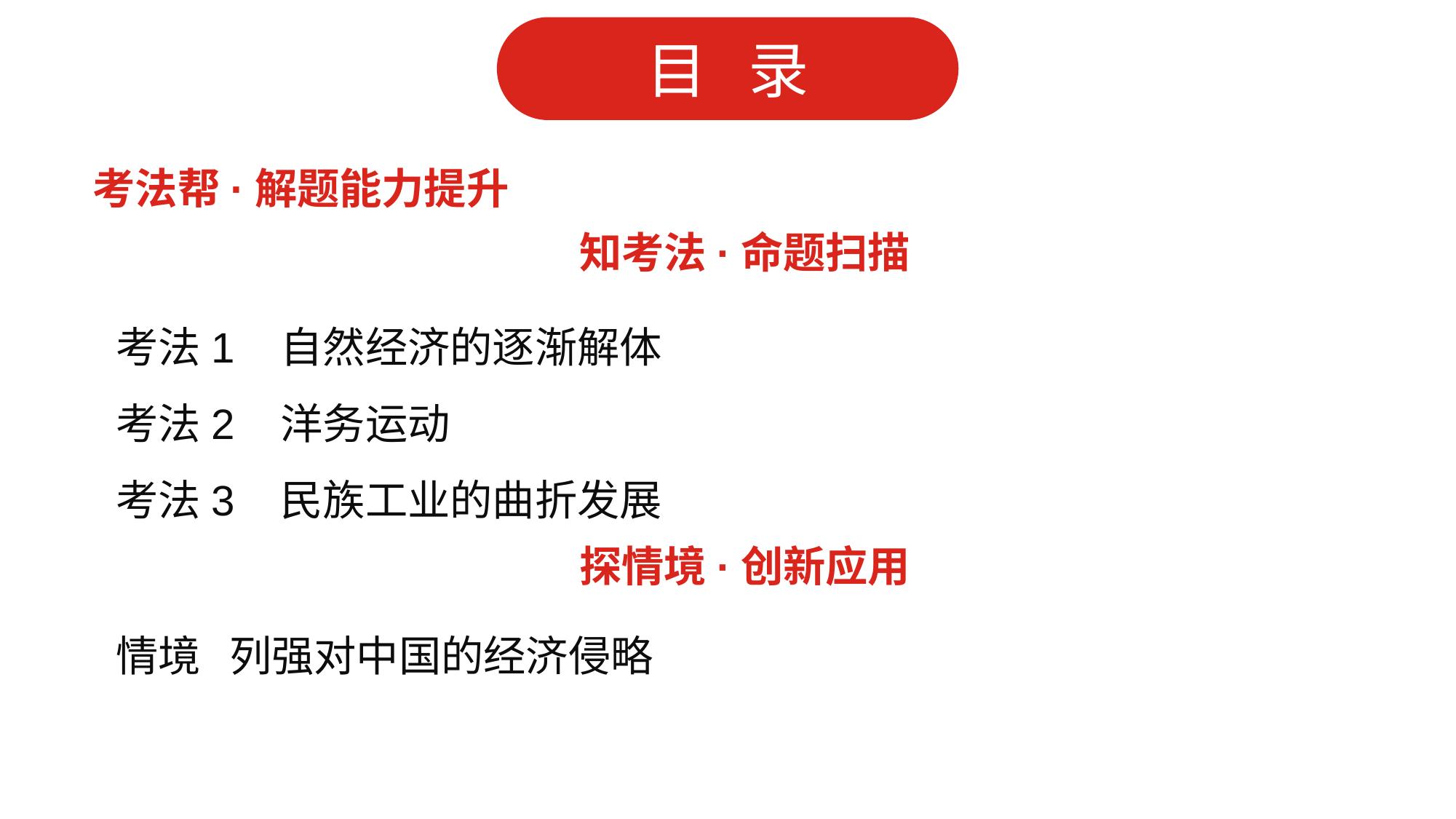

考法帮·解题能力提升
知考法·命题扫描
考法1   自然经济的逐渐解体
考法2   洋务运动
考法3   民族工业的曲折发展
探情境·创新应用
情境   列强对中国的经济侵略